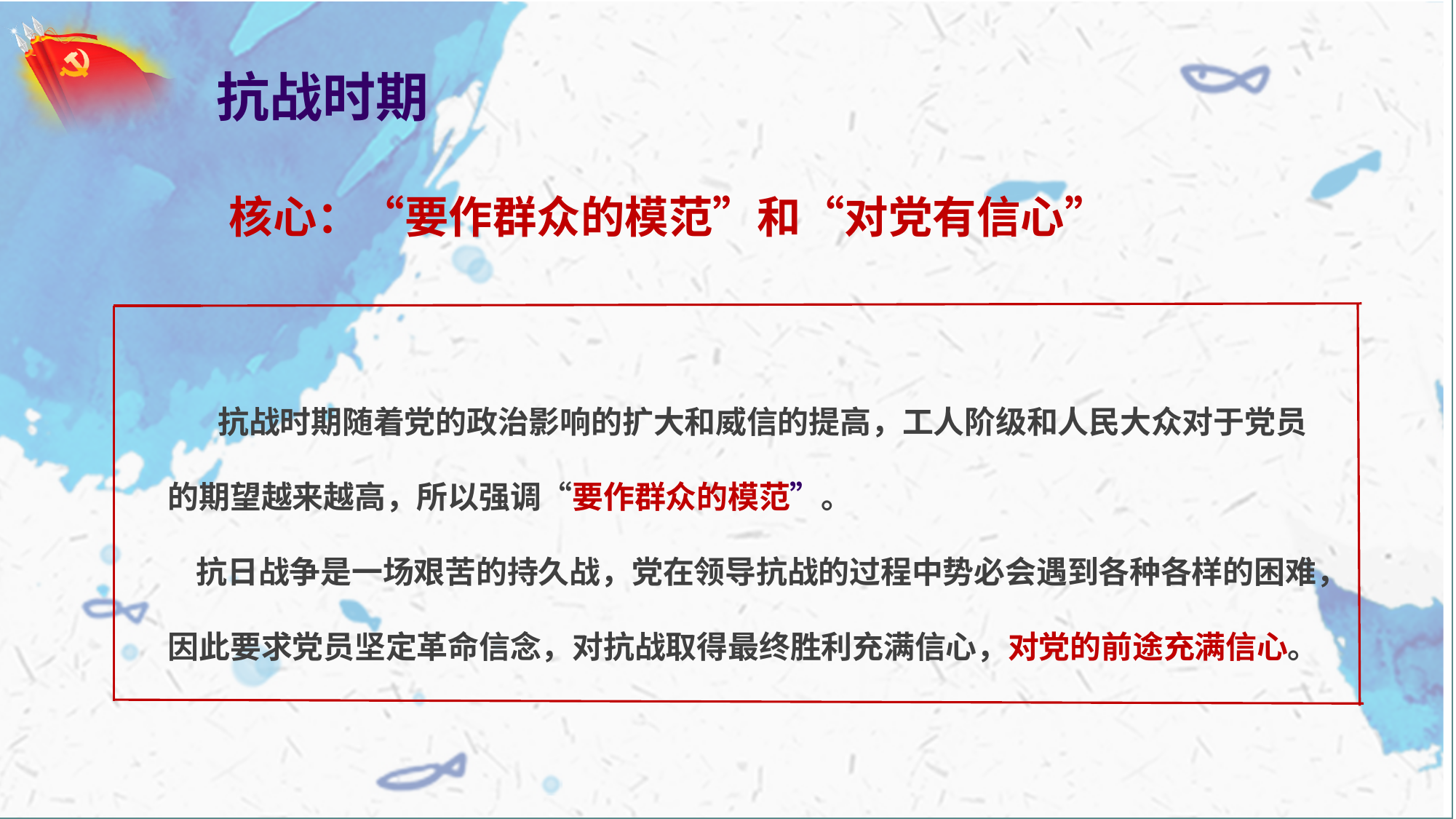

抗战时期
 核心：“要作群众的模范”和“对党有信心”
      抗战时期随着党的政治影响的扩大和威信的提高，工人阶级和人民大众对于党员的期望越来越高，所以强调“要作群众的模范”。
    抗日战争是一场艰苦的持久战，党在领导抗战的过程中势必会遇到各种各样的困难，因此要求党员坚定革命信念，对抗战取得最终胜利充满信心，对党的前途充满信心。